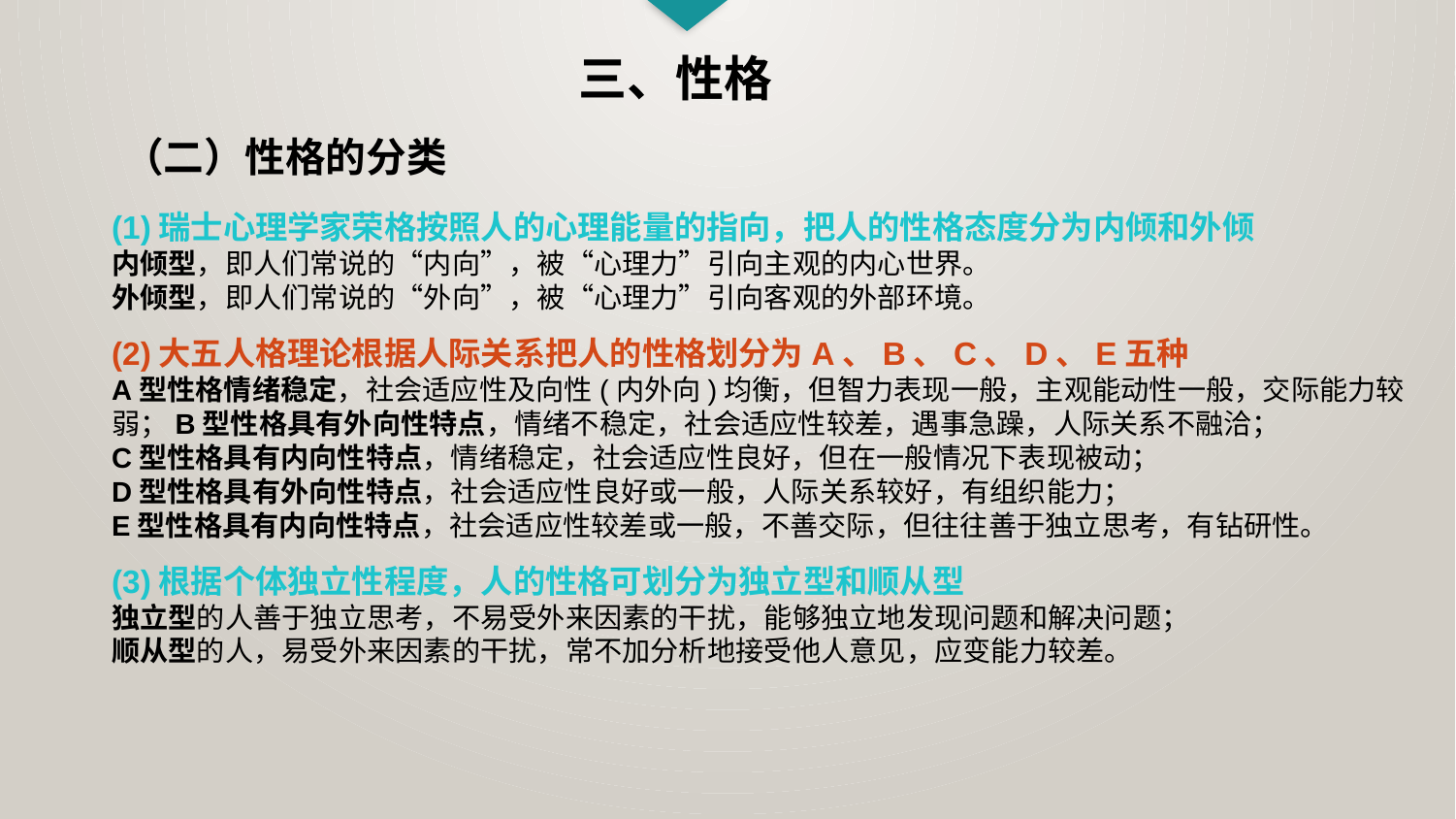

三、性格
（二）性格的分类
(1)瑞士心理学家荣格按照人的心理能量的指向，把人的性格态度分为内倾和外倾
内倾型，即人们常说的“内向”，被“心理力”引向主观的内心世界。
外倾型，即人们常说的“外向”，被“心理力”引向客观的外部环境。
(2)大五人格理论根据人际关系把人的性格划分为A、B、C、D、E五种
A型性格情绪稳定，社会适应性及向性(内外向)均衡，但智力表现一般，主观能动性一般，交际能力较弱；B型性格具有外向性特点，情绪不稳定，社会适应性较差，遇事急躁，人际关系不融洽；
C型性格具有内向性特点，情绪稳定，社会适应性良好，但在一般情况下表现被动；
D型性格具有外向性特点，社会适应性良好或一般，人际关系较好，有组织能力；
E型性格具有内向性特点，社会适应性较差或一般，不善交际，但往往善于独立思考，有钻研性。
(3)根据个体独立性程度，人的性格可划分为独立型和顺从型
独立型的人善于独立思考，不易受外来因素的干扰，能够独立地发现问题和解决问题；
顺从型的人，易受外来因素的干扰，常不加分析地接受他人意见，应变能力较差。
32